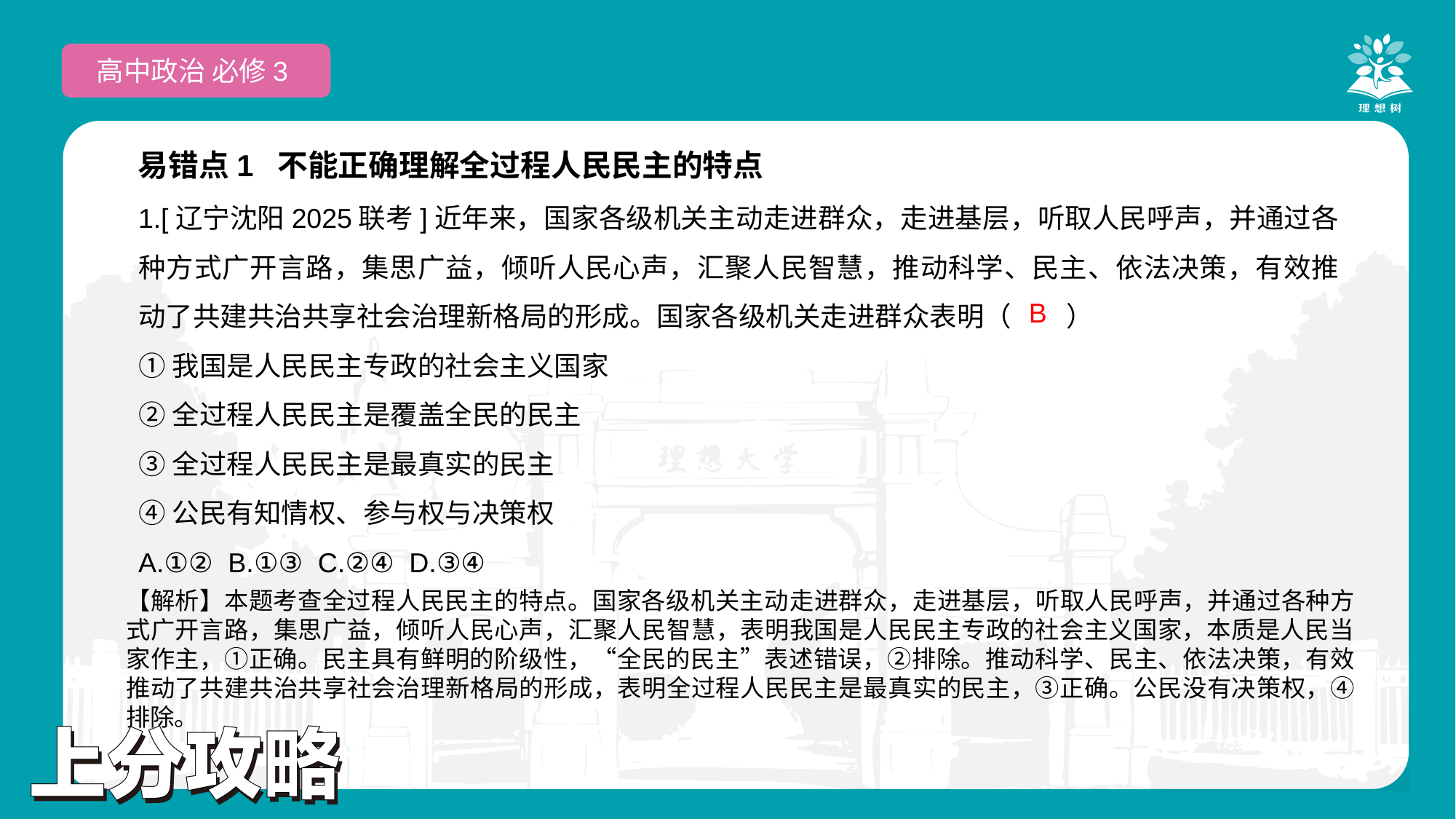

高中政治 必修3
易错点1  不能正确理解全过程人民民主的特点
1.[辽宁沈阳2025联考]近年来，国家各级机关主动走进群众，走进基层，听取人民呼声，并通过各种方式广开言路，集思广益，倾听人民心声，汇聚人民智慧，推动科学、民主、依法决策，有效推动了共建共治共享社会治理新格局的形成。国家各级机关走进群众表明（　　）
①我国是人民民主专政的社会主义国家
②全过程人民民主是覆盖全民的民主
③全过程人民民主是最真实的民主
④公民有知情权、参与权与决策权
A.①②  B.①③  C.②④  D.③④
 B
【解析】本题考查全过程人民民主的特点。国家各级机关主动走进群众，走进基层，听取人民呼声，并通过各种方式广开言路，集思广益，倾听人民心声，汇聚人民智慧，表明我国是人民民主专政的社会主义国家，本质是人民当家作主，①正确。民主具有鲜明的阶级性，“全民的民主”表述错误，②排除。推动科学、民主、依法决策，有效推动了共建共治共享社会治理新格局的形成，表明全过程人民民主是最真实的民主，③正确。公民没有决策权，④排除。